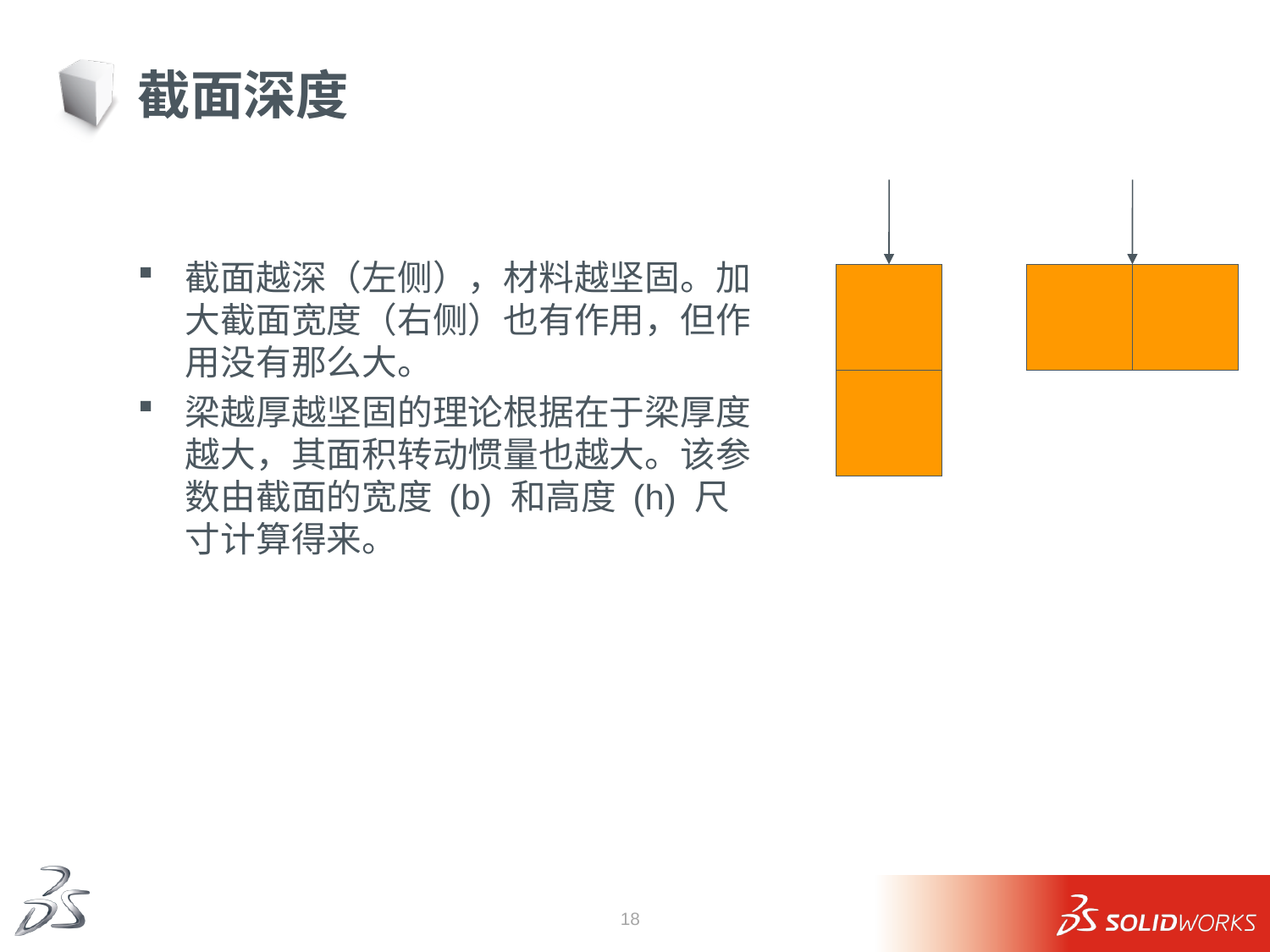

# 截面深度

截面越深（左侧），材料越坚固。加大截面宽度（右侧）也有作用，但作用没有那么大。
梁越厚越坚固的理论根据在于梁厚度越大，其面积转动惯量也越大。该参数由截面的宽度 (b) 和高度 (h) 尺寸计算得来。